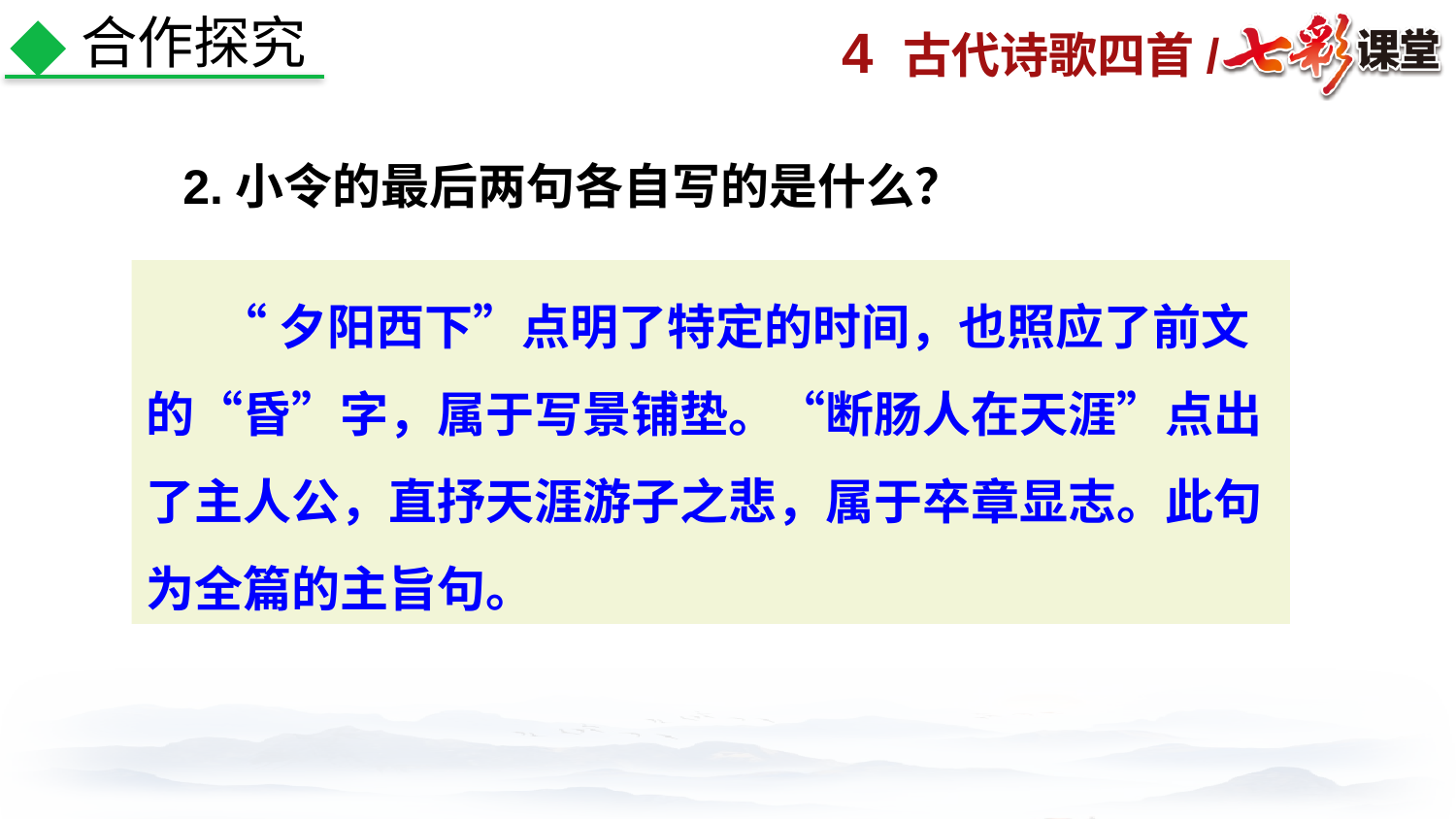

合作探究

2.小令的最后两句各自写的是什么？
“夕阳西下”点明了特定的时间，也照应了前文的“昏”字，属于写景铺垫。“断肠人在天涯”点出了主人公，直抒天涯游子之悲，属于卒章显志。此句为全篇的主旨句。